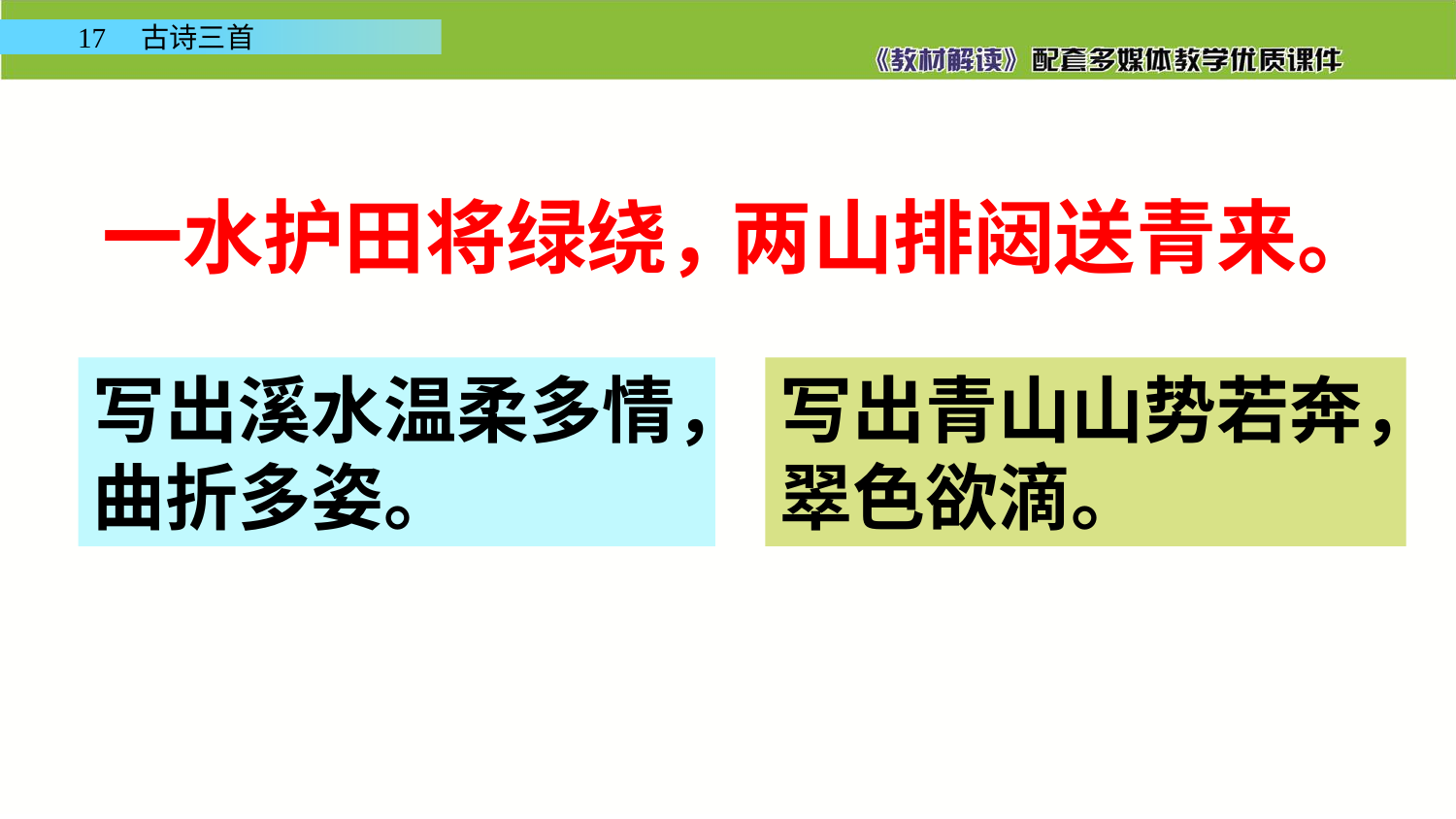

两山排闼送青来。
一水护田将绿绕，
写出溪水温柔多情，
曲折多姿。
写出青山山势若奔，
翠色欲滴。